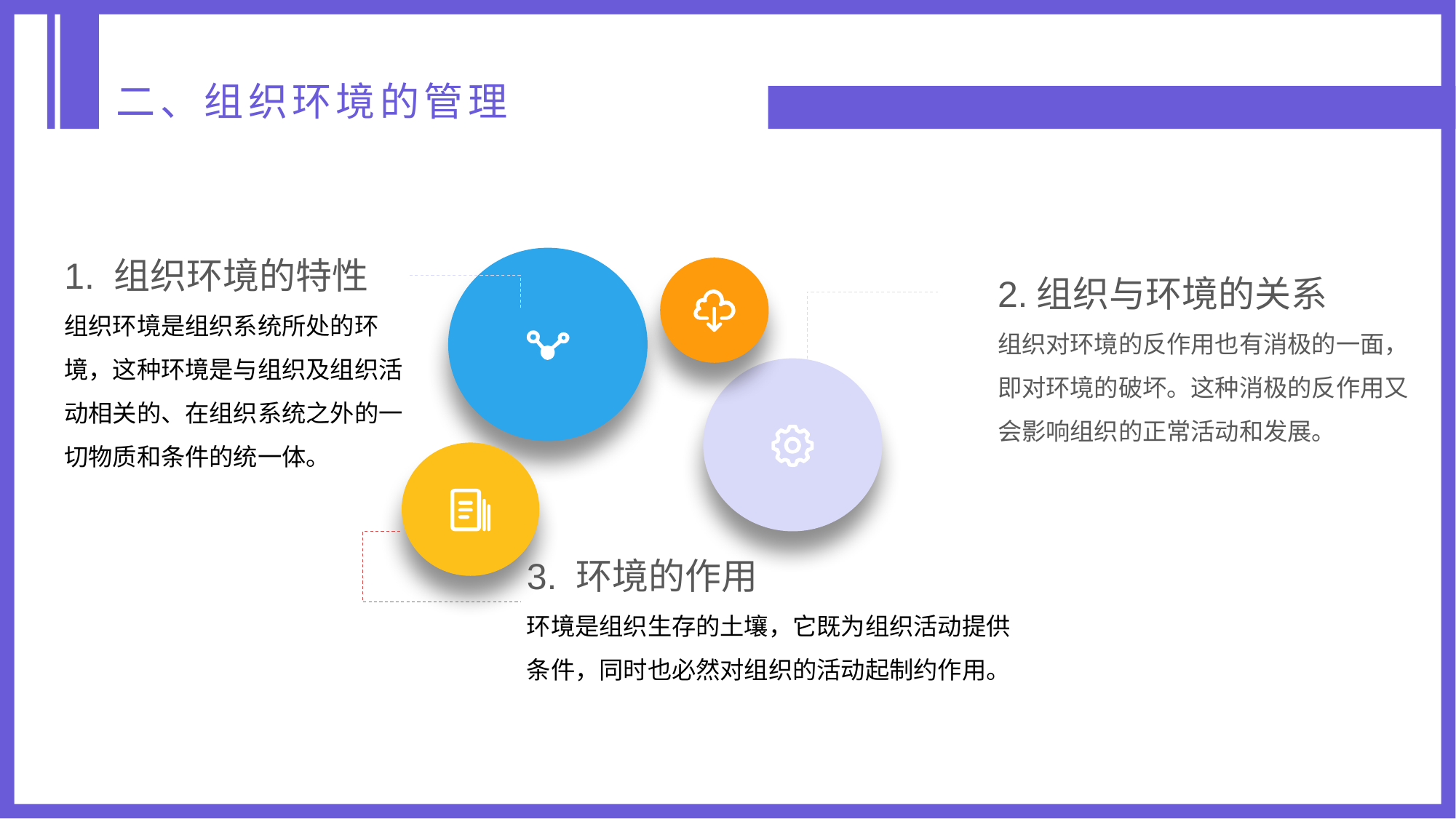

二、组织环境的管理
1. 组织环境的特性
组织环境是组织系统所处的环境，这种环境是与组织及组织活动相关的、在组织系统之外的一切物质和条件的统一体。

2.组织与环境的关系
组织对环境的反作用也有消极的一面，即对环境的破坏。这种消极的反作用又会影响组织的正常活动和发展。

3. 环境的作用
环境是组织生存的土壤，它既为组织活动提供条件，同时也必然对组织的活动起制约作用。